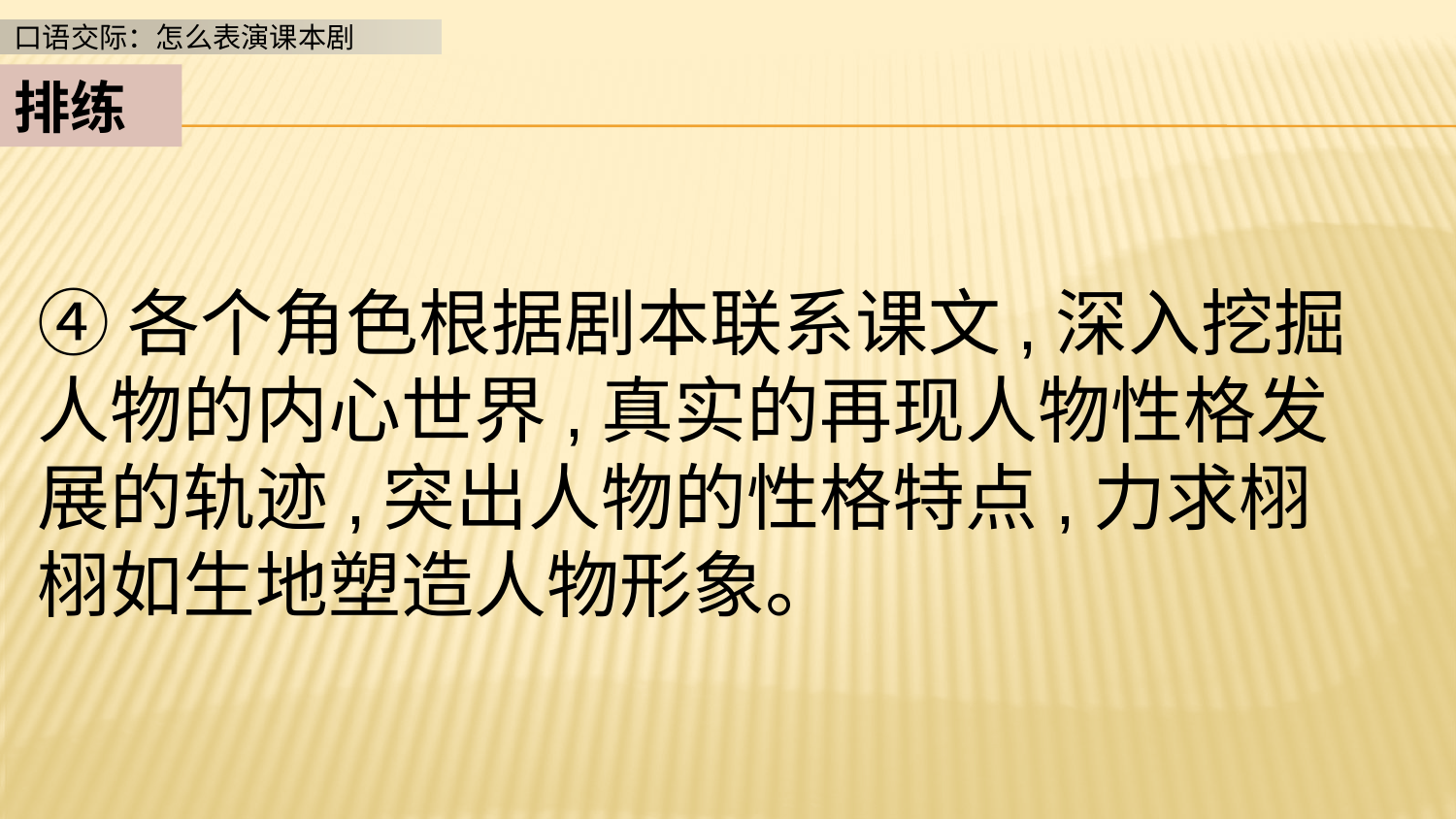

排练
④各个角色根据剧本联系课文,深入挖掘人物的内心世界,真实的再现人物性格发展的轨迹,突出人物的性格特点,力求栩栩如生地塑造人物形象。